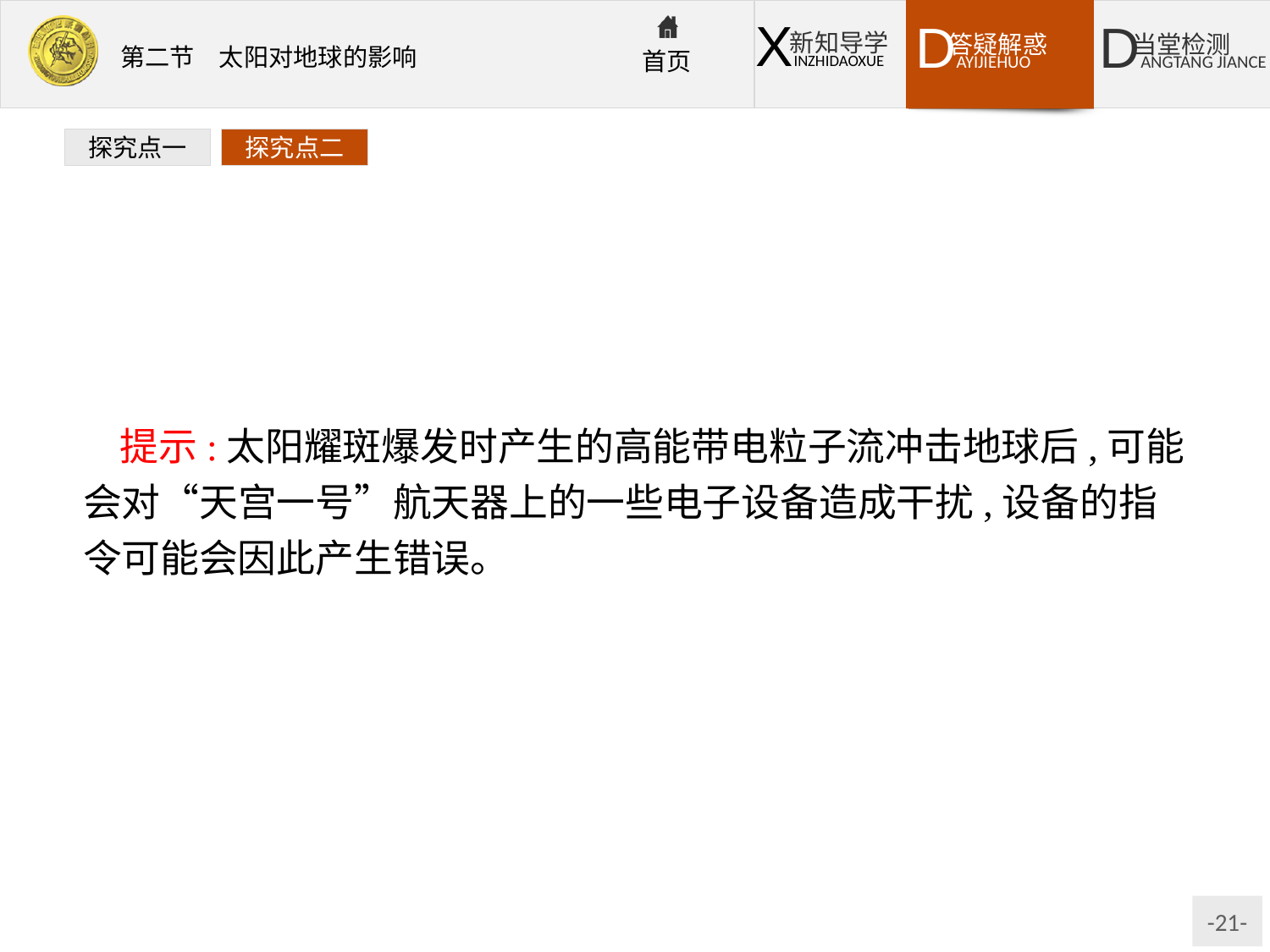

探究点一
探究点二
提示:太阳耀斑爆发时产生的高能带电粒子流冲击地球后,可能会对“天宫一号”航天器上的一些电子设备造成干扰,设备的指令可能会因此产生错误。